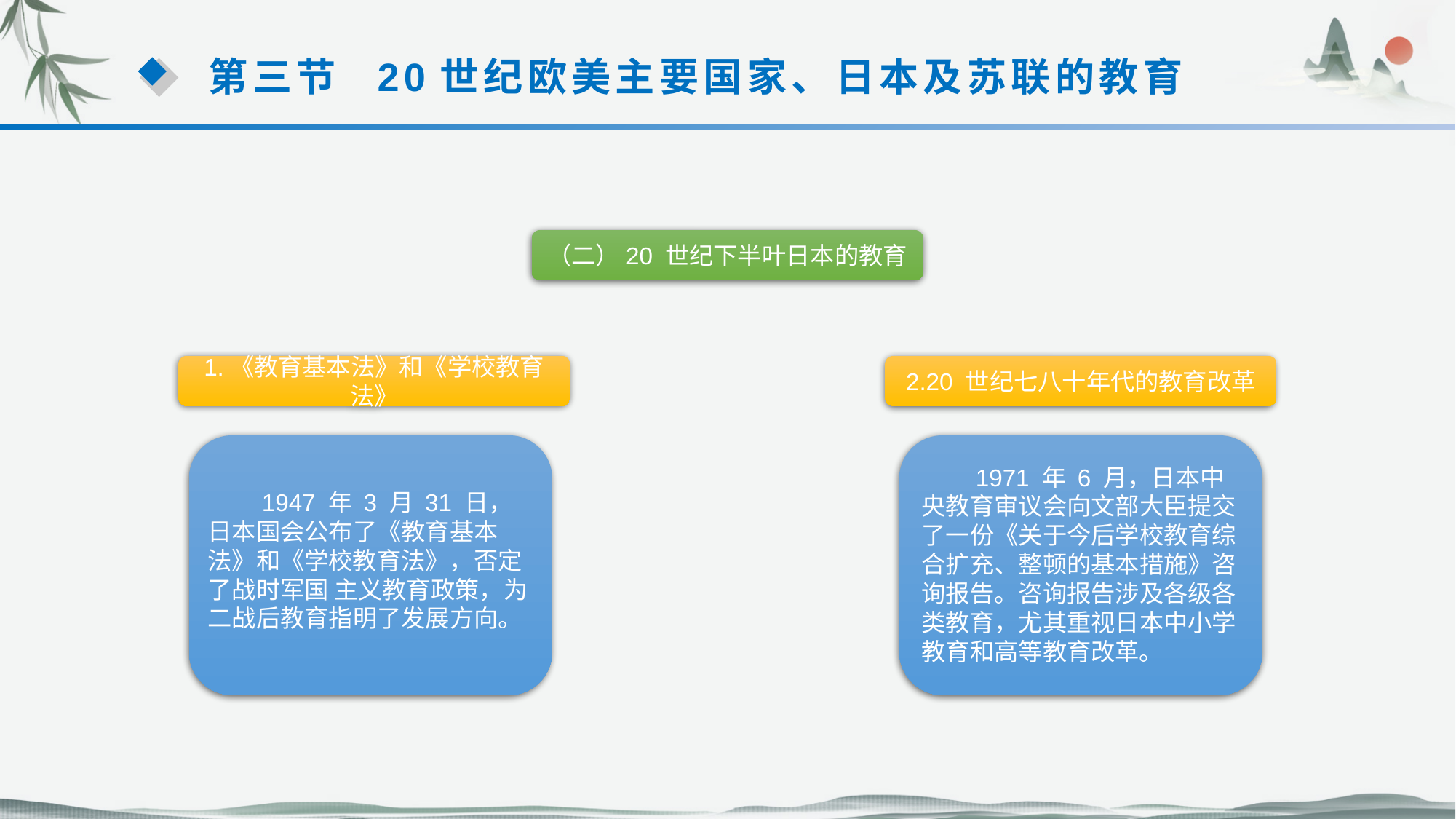

第三节  20世纪欧美主要国家、日本及苏联的教育

（二）20 世纪下半叶日本的教育
1.《教育基本法》和《学校教育法》
2.20 世纪七八十年代的教育改革

        1947 年 3 月 31 日，日本国会公布了《教育基本法》和《学校教育法》，否定了战时军国 主义教育政策，为二战后教育指明了发展方向。

        1971 年 6 月，日本中央教育审议会向文部大臣提交了一份《关于今后学校教育综合扩充、整顿的基本措施》咨询报告。咨询报告涉及各级各类教育，尤其重视日本中小学教育和高等教育改革。